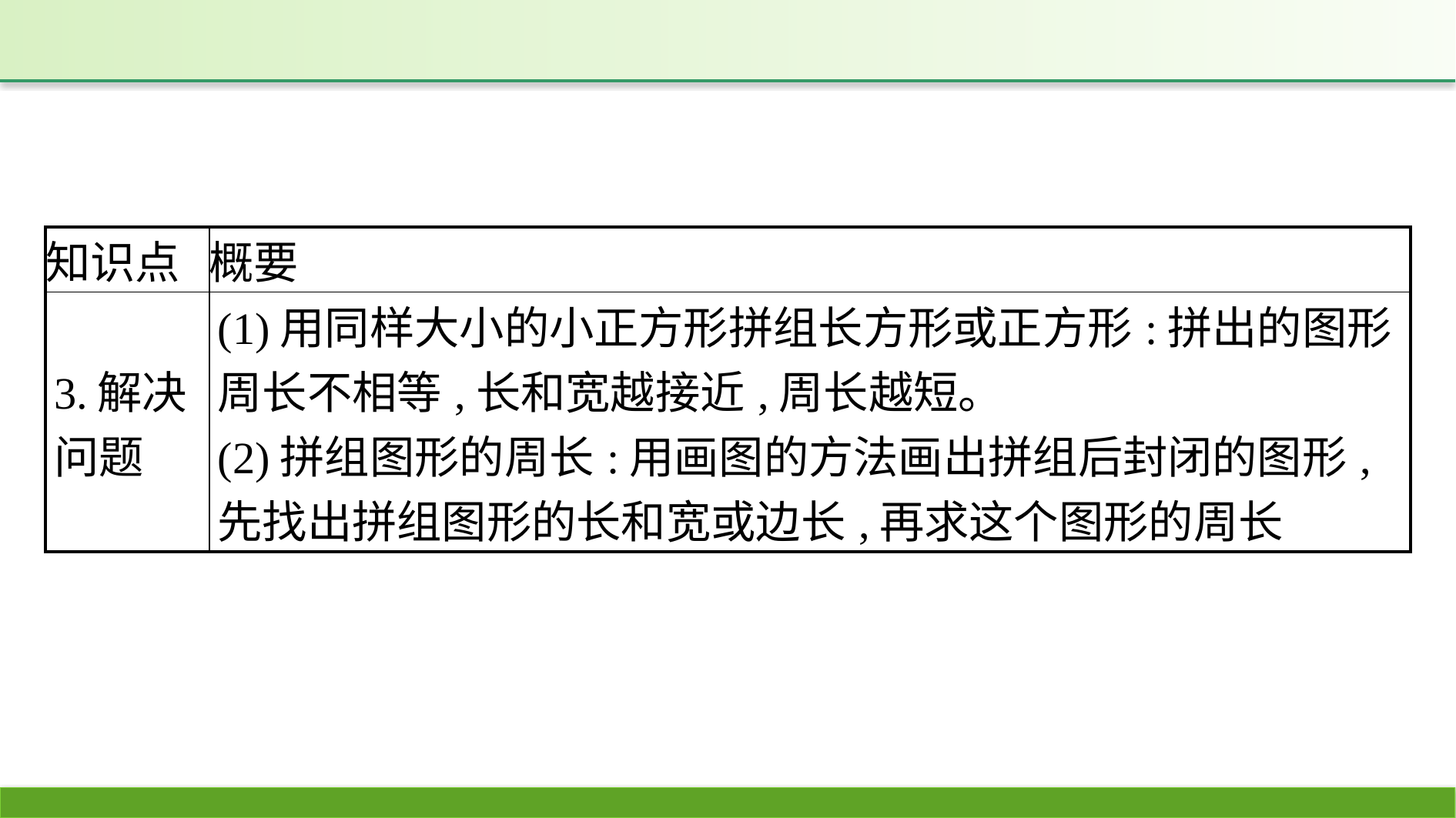

| 知识点 | 概要 |
| --- | --- |
| 3.解决问题 | (1)用同样大小的小正方形拼组长方形或正方形:拼出的图形周长不相等,长和宽越接近,周长越短。 (2)拼组图形的周长:用画图的方法画出拼组后封闭的图形,先找出拼组图形的长和宽或边长,再求这个图形的周长 |